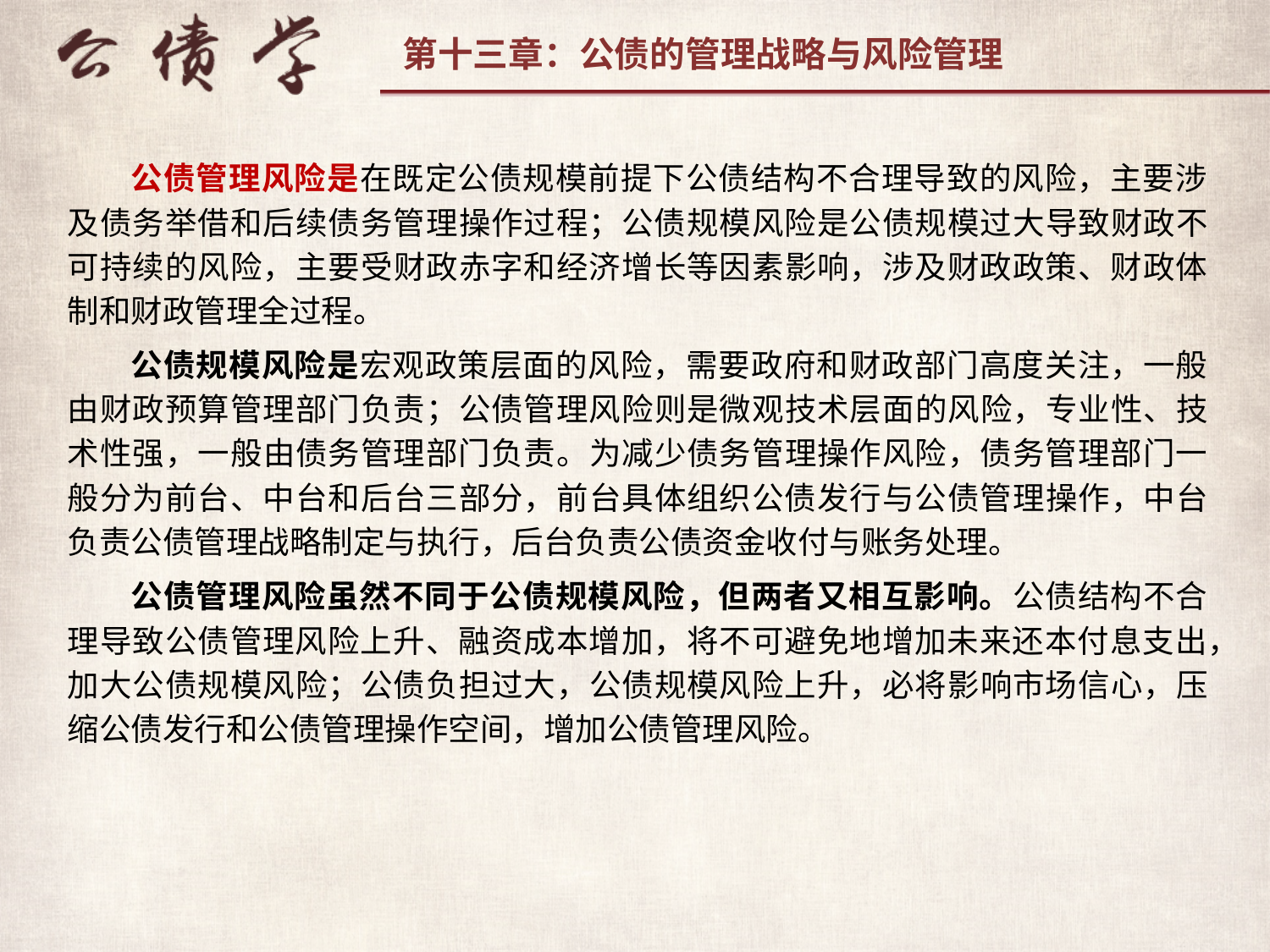

公债管理风险是在既定公债规模前提下公债结构不合理导致的风险，主要涉及债务举借和后续债务管理操作过程；公债规模风险是公债规模过大导致财政不可持续的风险，主要受财政赤字和经济增长等因素影响，涉及财政政策、财政体制和财政管理全过程。
公债规模风险是宏观政策层面的风险，需要政府和财政部门高度关注，一般由财政预算管理部门负责；公债管理风险则是微观技术层面的风险，专业性、技术性强，一般由债务管理部门负责。为减少债务管理操作风险，债务管理部门一般分为前台、中台和后台三部分，前台具体组织公债发行与公债管理操作，中台负责公债管理战略制定与执行，后台负责公债资金收付与账务处理。
公债管理风险虽然不同于公债规模风险，但两者又相互影响。公债结构不合理导致公债管理风险上升、融资成本增加，将不可避免地增加未来还本付息支出，加大公债规模风险；公债负担过大，公债规模风险上升，必将影响市场信心，压缩公债发行和公债管理操作空间，增加公债管理风险。
7